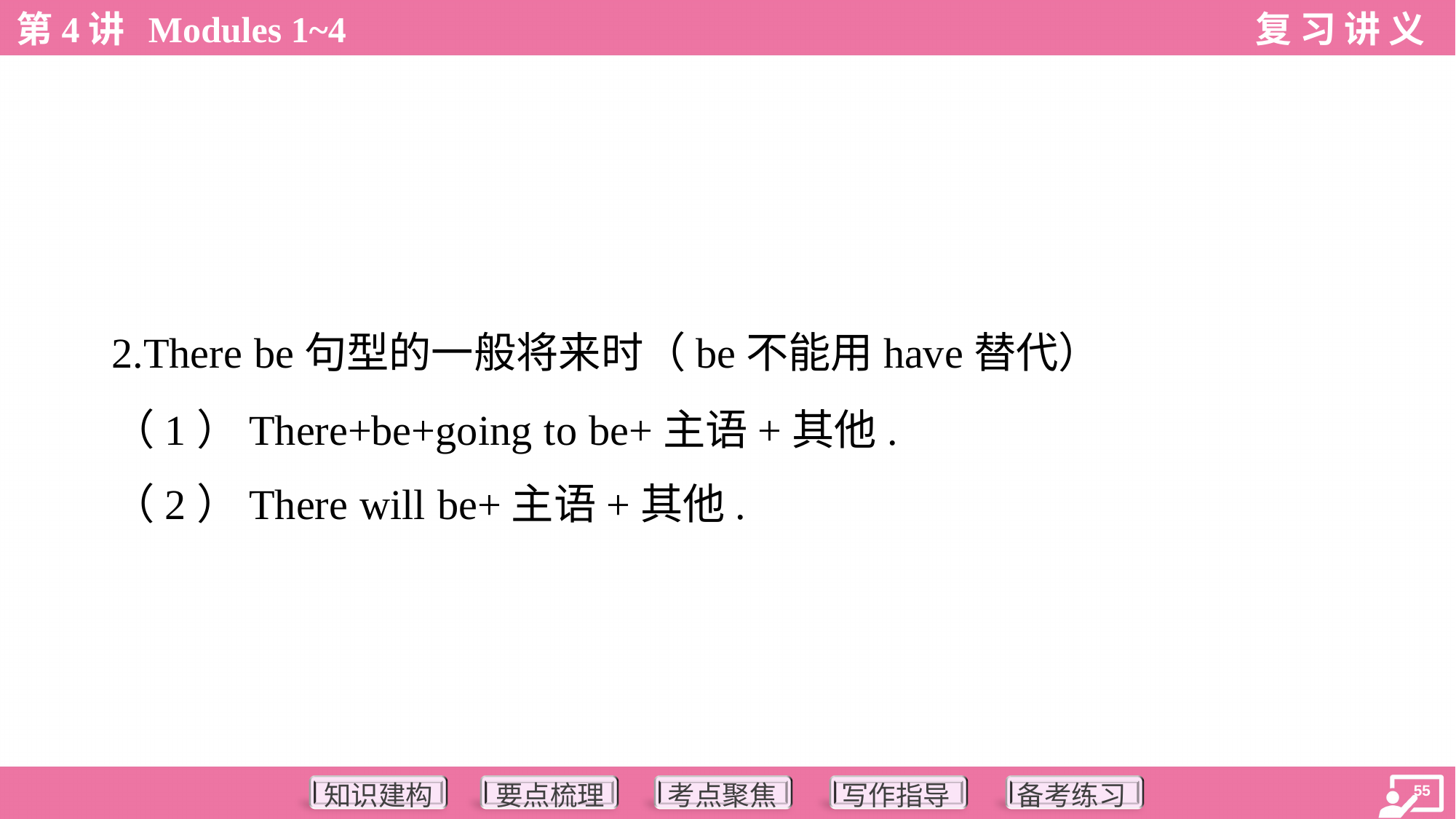

2.There be句型的一般将来时（be不能用have替代）
    （1）There+be+going to be+主语+其他.
    （2）There will be+主语+其他.